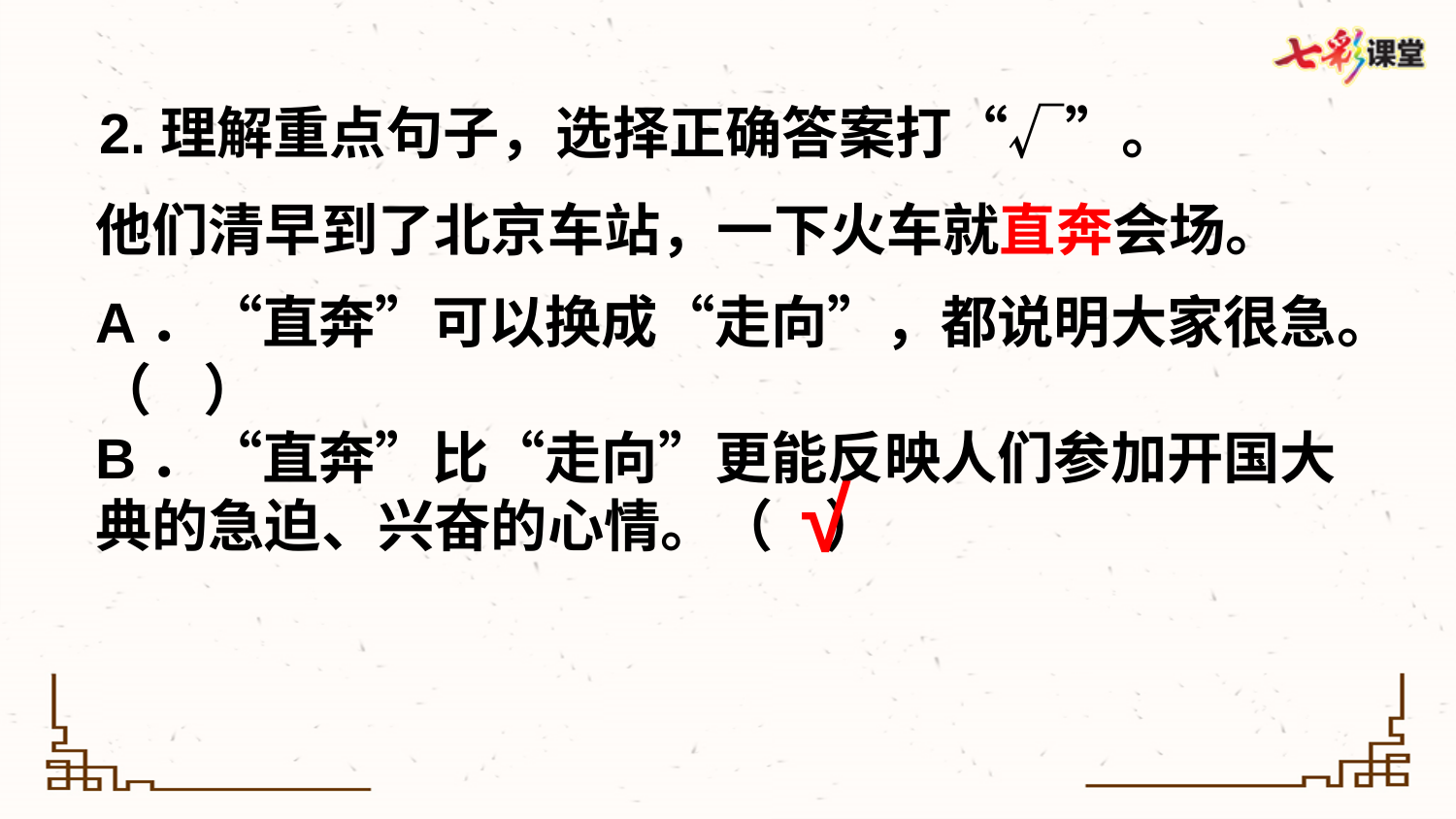

2.理解重点句子，选择正确答案打“√”。
他们清早到了北京车站，一下火车就直奔会场。
A．“直奔”可以换成“走向”，都说明大家很急。（    ）
B．“直奔”比“走向”更能反映人们参加开国大典的急迫、兴奋的心情。（    ）
√